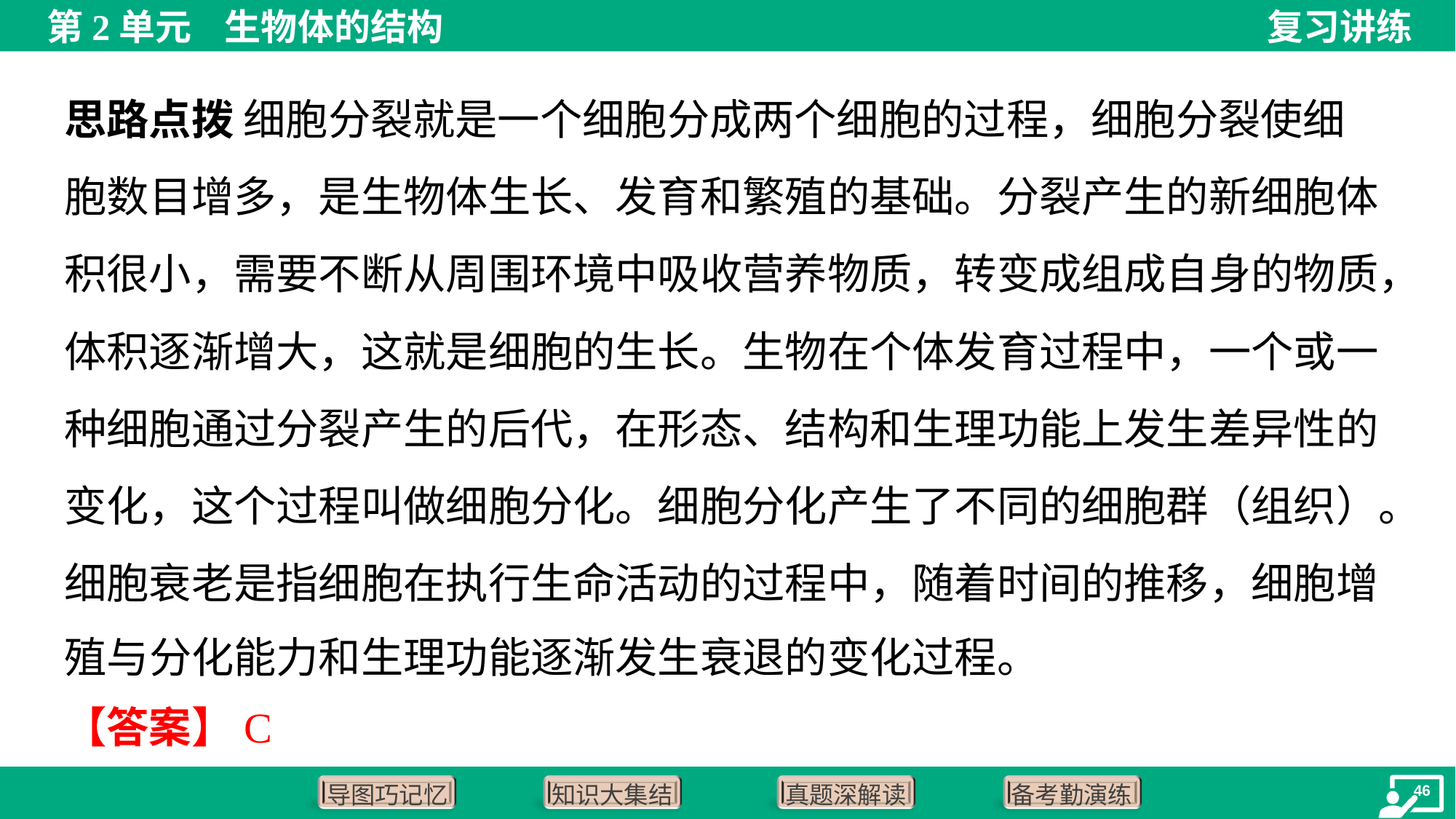

思路点拨 细胞分裂就是一个细胞分成两个细胞的过程，细胞分裂使细
胞数目增多，是生物体生长、发育和繁殖的基础。分裂产生的新细胞体
积很小，需要不断从周围环境中吸收营养物质，转变成组成自身的物质，
体积逐渐增大，这就是细胞的生长。生物在个体发育过程中，一个或一
种细胞通过分裂产生的后代，在形态、结构和生理功能上发生差异性的
变化，这个过程叫做细胞分化。细胞分化产生了不同的细胞群（组织）。
细胞衰老是指细胞在执行生命活动的过程中，随着时间的推移，细胞增
殖与分化能力和生理功能逐渐发生衰退的变化过程。
【答案】C